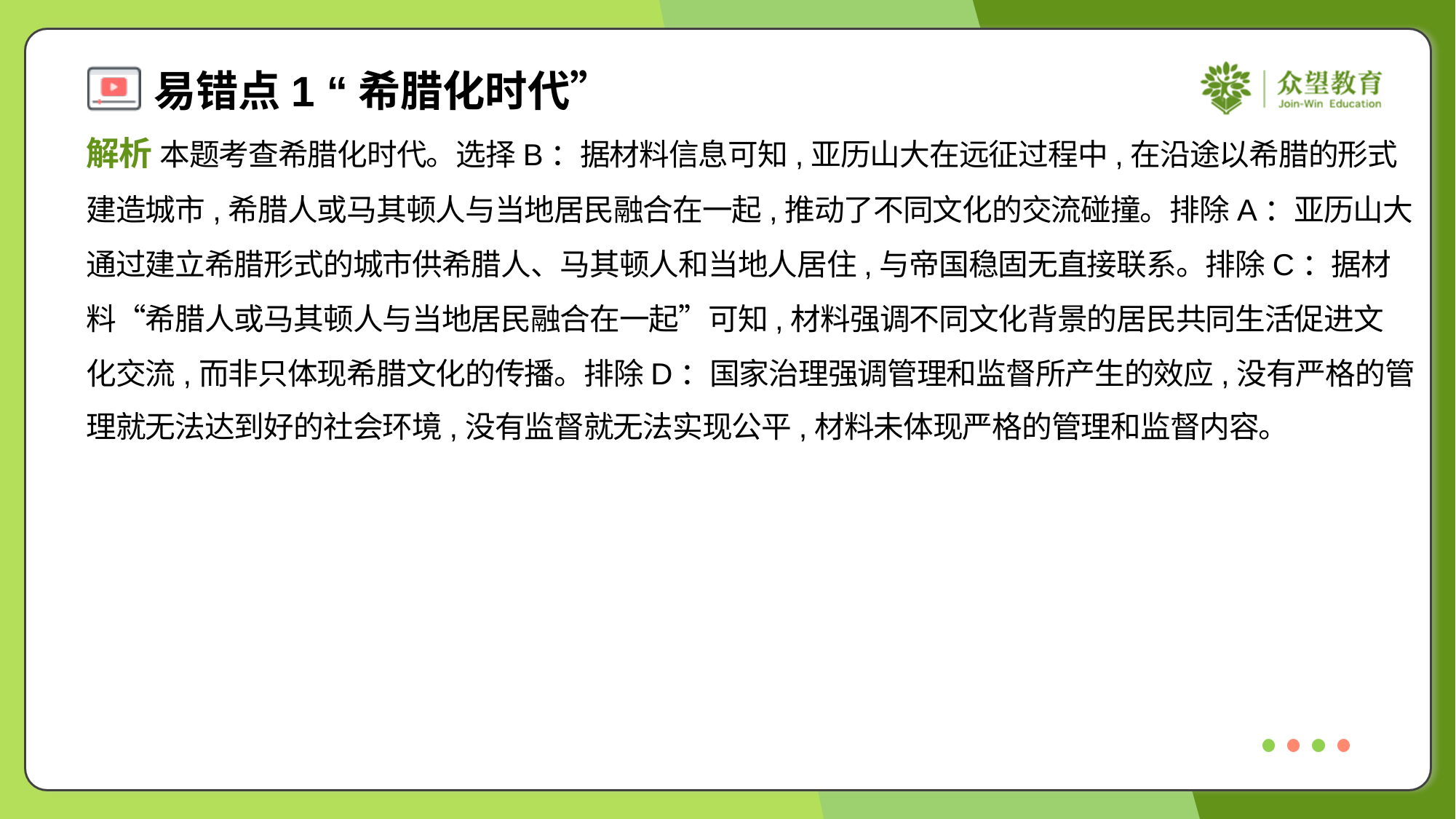

解析 本题考查希腊化时代。选择B：据材料信息可知,亚历山大在远征过程中,在沿途以希腊的形式
建造城市,希腊人或马其顿人与当地居民融合在一起,推动了不同文化的交流碰撞。排除A：亚历山大
通过建立希腊形式的城市供希腊人、马其顿人和当地人居住,与帝国稳固无直接联系。排除C：据材
料“希腊人或马其顿人与当地居民融合在一起”可知,材料强调不同文化背景的居民共同生活促进文
化交流,而非只体现希腊文化的传播。排除D：国家治理强调管理和监督所产生的效应,没有严格的管
理就无法达到好的社会环境,没有监督就无法实现公平,材料未体现严格的管理和监督内容。